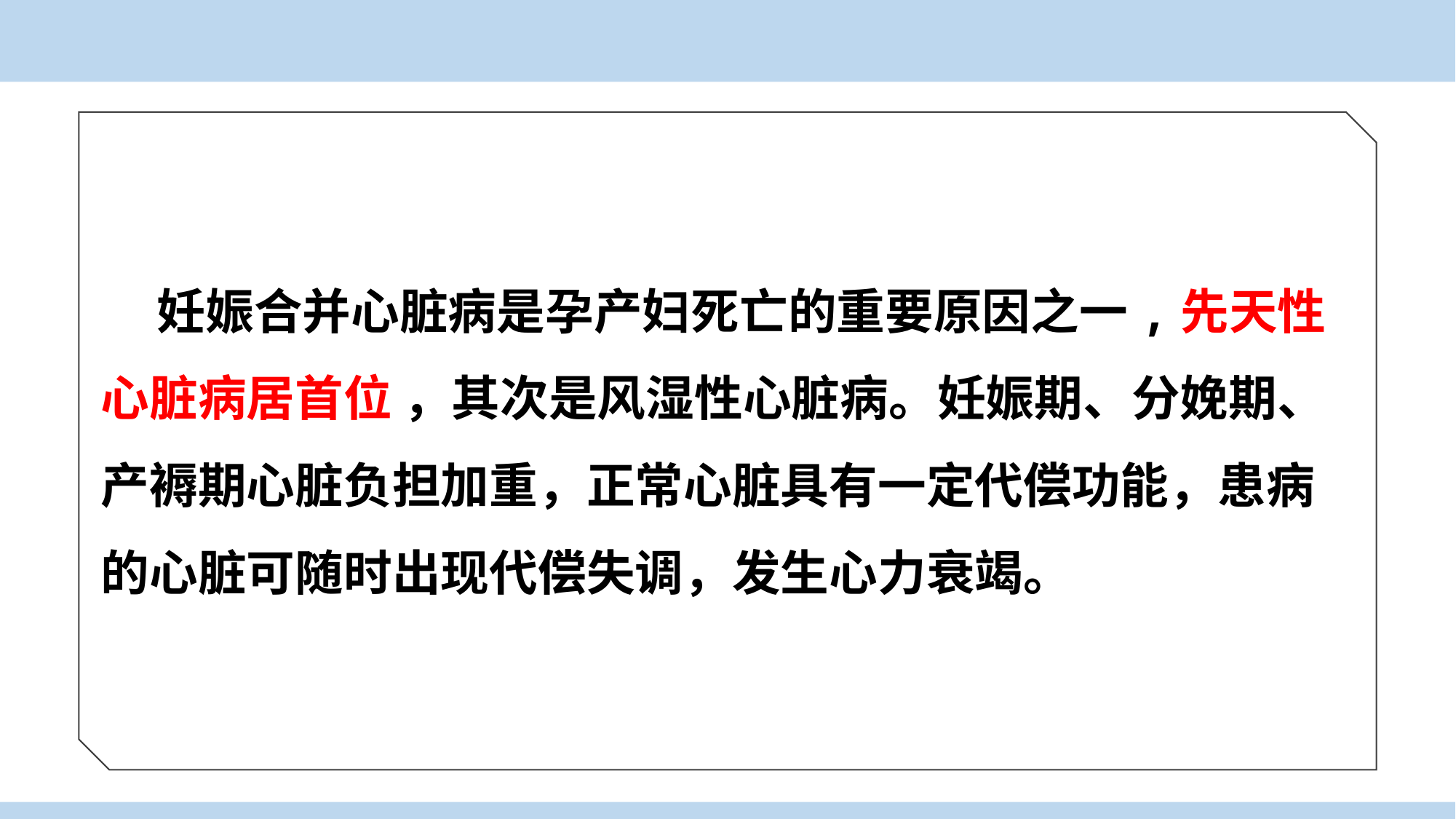

妊娠合并心脏病是孕产妇死亡的重要原因之一,先天性心脏病居首位 ，其次是风湿性心脏病。妊娠期、分娩期、产褥期心脏负担加重，正常心脏具有一定代偿功能，患病的心脏可随时出现代偿失调，发生心力衰竭。